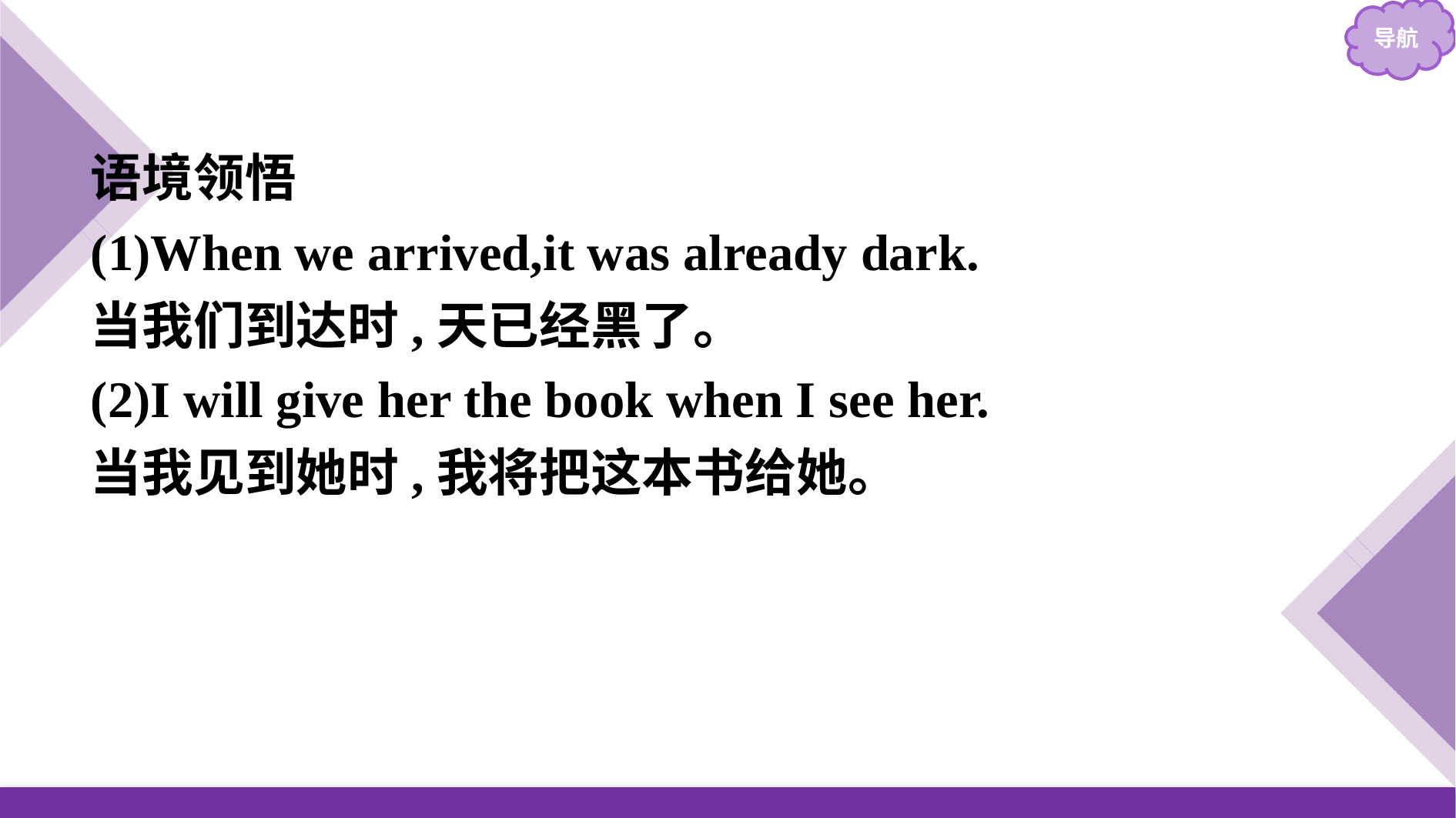

语境领悟
(1)When we arrived,it was already dark.
当我们到达时,天已经黑了。
(2)I will give her the book when I see her.
当我见到她时,我将把这本书给她。